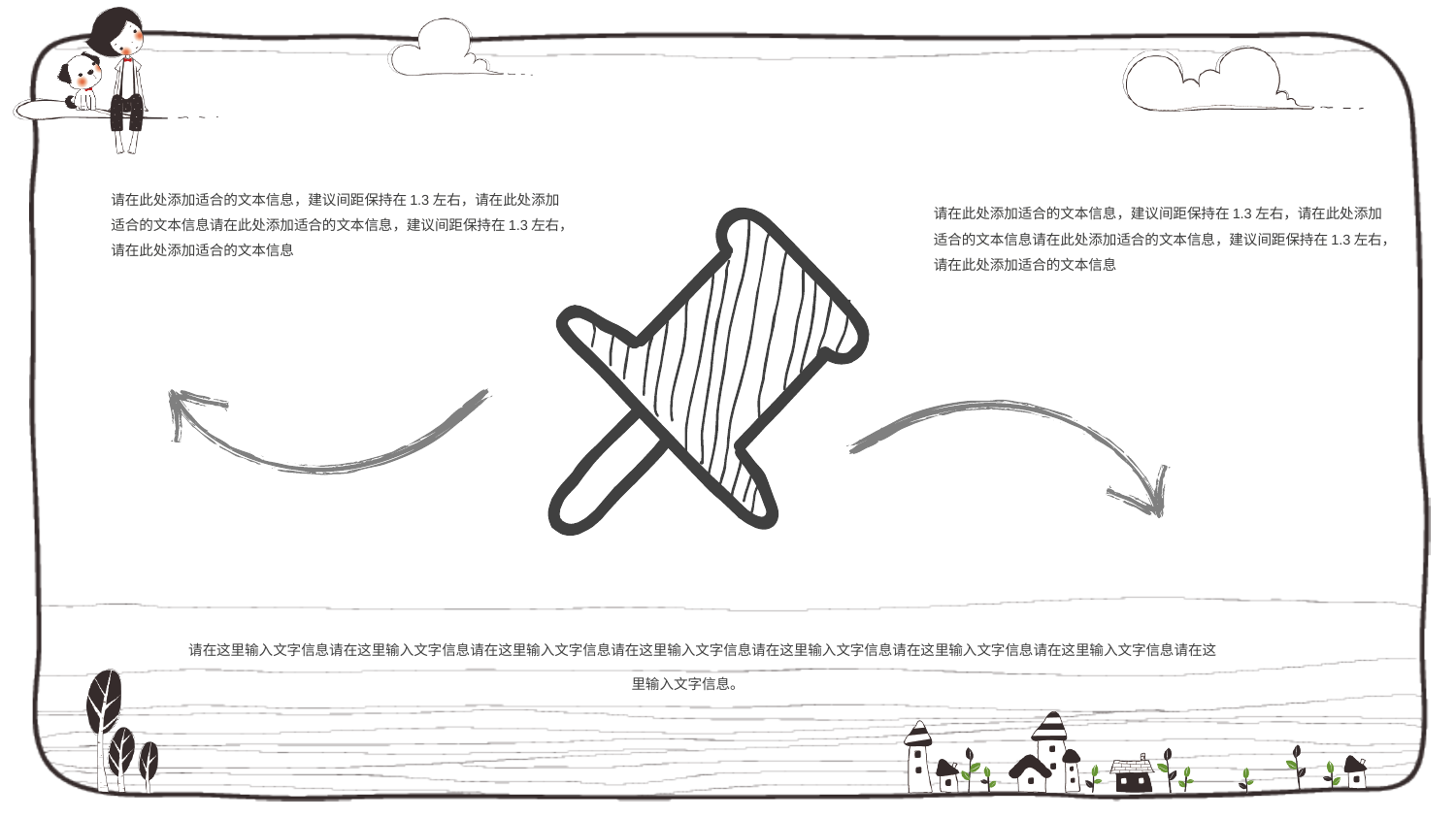

请在此处添加适合的文本信息，建议间距保持在1.3左右，请在此处添加适合的文本信息请在此处添加适合的文本信息，建议间距保持在1.3左右，请在此处添加适合的文本信息
请在此处添加适合的文本信息，建议间距保持在1.3左右，请在此处添加适合的文本信息请在此处添加适合的文本信息，建议间距保持在1.3左右，请在此处添加适合的文本信息

       请在这里输入文字信息请在这里输入文字信息请在这里输入文字信息请在这里输入文字信息请在这里输入文字信息请在这里输入文字信息请在这里输入文字信息请在这里输入文字信息。